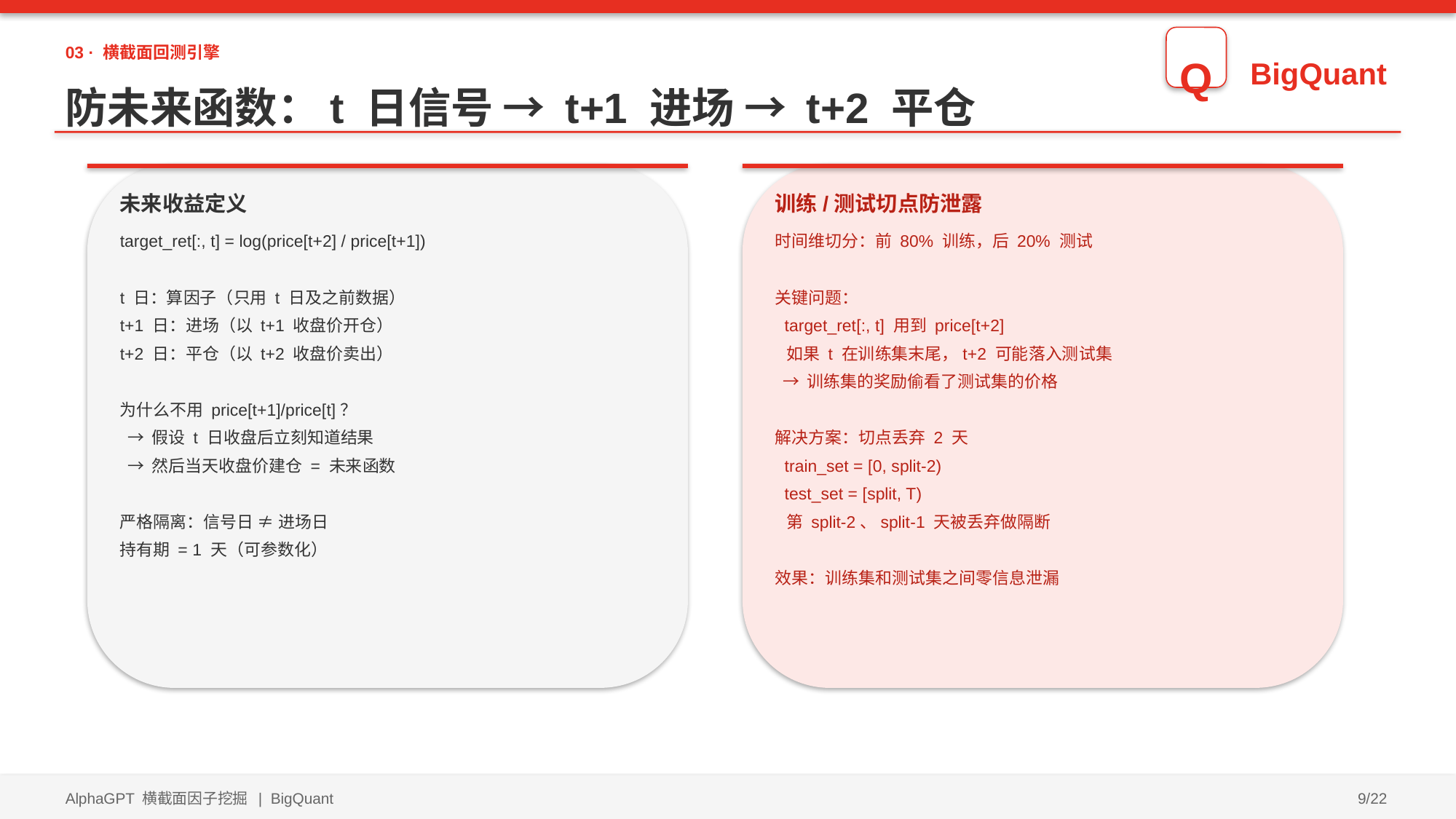

03 · 横截面回测引擎
Q
BigQuant
防未来函数：t 日信号 → t+1 进场 → t+2 平仓

未来收益定义
训练/测试切点防泄露
target_ret[:, t] = log(price[t+2] / price[t+1])

t 日：算因子（只用 t 日及之前数据）
t+1 日：进场（以 t+1 收盘价开仓）
t+2 日：平仓（以 t+2 收盘价卖出）

为什么不用 price[t+1]/price[t]？
  → 假设 t 日收盘后立刻知道结果
  → 然后当天收盘价建仓 = 未来函数

严格隔离：信号日 ≠ 进场日
持有期 = 1 天（可参数化）
时间维切分：前 80% 训练，后 20% 测试

关键问题：
  target_ret[:, t] 用到 price[t+2]
  如果 t 在训练集末尾，t+2 可能落入测试集
  → 训练集的奖励偷看了测试集的价格

解决方案：切点丢弃 2 天
  train_set = [0, split-2)
  test_set = [split, T)
  第 split-2、split-1 天被丢弃做隔断

效果：训练集和测试集之间零信息泄漏

AlphaGPT 横截面因子挖掘  |  BigQuant
9/22